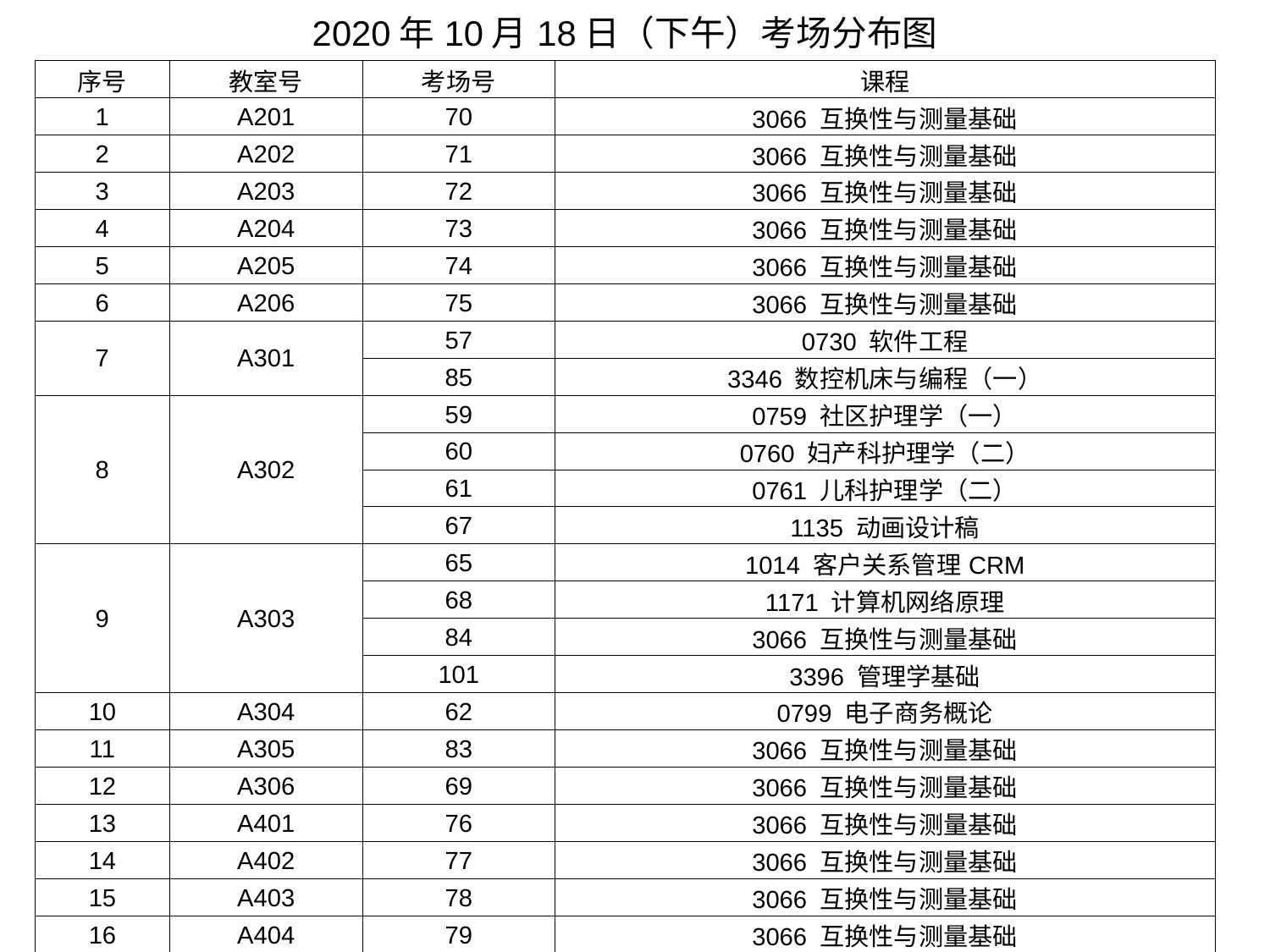

| 2020年10月18日（下午）考场分布图 |  |  |  |
| --- | --- | --- | --- |
| 序号 | 教室号 | 考场号 | 课程 |
| 1 | A201 | 70 | 3066 互换性与测量基础 |
| 2 | A202 | 71 | 3066 互换性与测量基础 |
| 3 | A203 | 72 | 3066 互换性与测量基础 |
| 4 | A204 | 73 | 3066 互换性与测量基础 |
| 5 | A205 | 74 | 3066 互换性与测量基础 |
| 6 | A206 | 75 | 3066 互换性与测量基础 |
| 7 | A301 | 57 | 0730 软件工程 |
|  |  | 85 | 3346 数控机床与编程（一） |
| 8 | A302 | 59 | 0759 社区护理学（一） |
|  |  | 60 | 0760 妇产科护理学（二） |
|  |  | 61 | 0761 儿科护理学（二） |
|  |  | 67 | 1135 动画设计稿 |
| 9 | A303 | 65 | 1014 客户关系管理CRM |
|  |  | 68 | 1171 计算机网络原理 |
|  |  | 84 | 3066 互换性与测量基础 |
|  |  | 101 | 3396 管理学基础 |
| 10 | A304 | 62 | 0799 电子商务概论 |
| 11 | A305 | 83 | 3066 互换性与测量基础 |
| 12 | A306 | 69 | 3066 互换性与测量基础 |
| 13 | A401 | 76 | 3066 互换性与测量基础 |
| 14 | A402 | 77 | 3066 互换性与测量基础 |
| 15 | A403 | 78 | 3066 互换性与测量基础 |
| 16 | A404 | 79 | 3066 互换性与测量基础 |
| 17 | A405 | 80 | 3066 互换性与测量基础 |
| 18 | A406 | 81 | 3066 互换性与测量基础 |